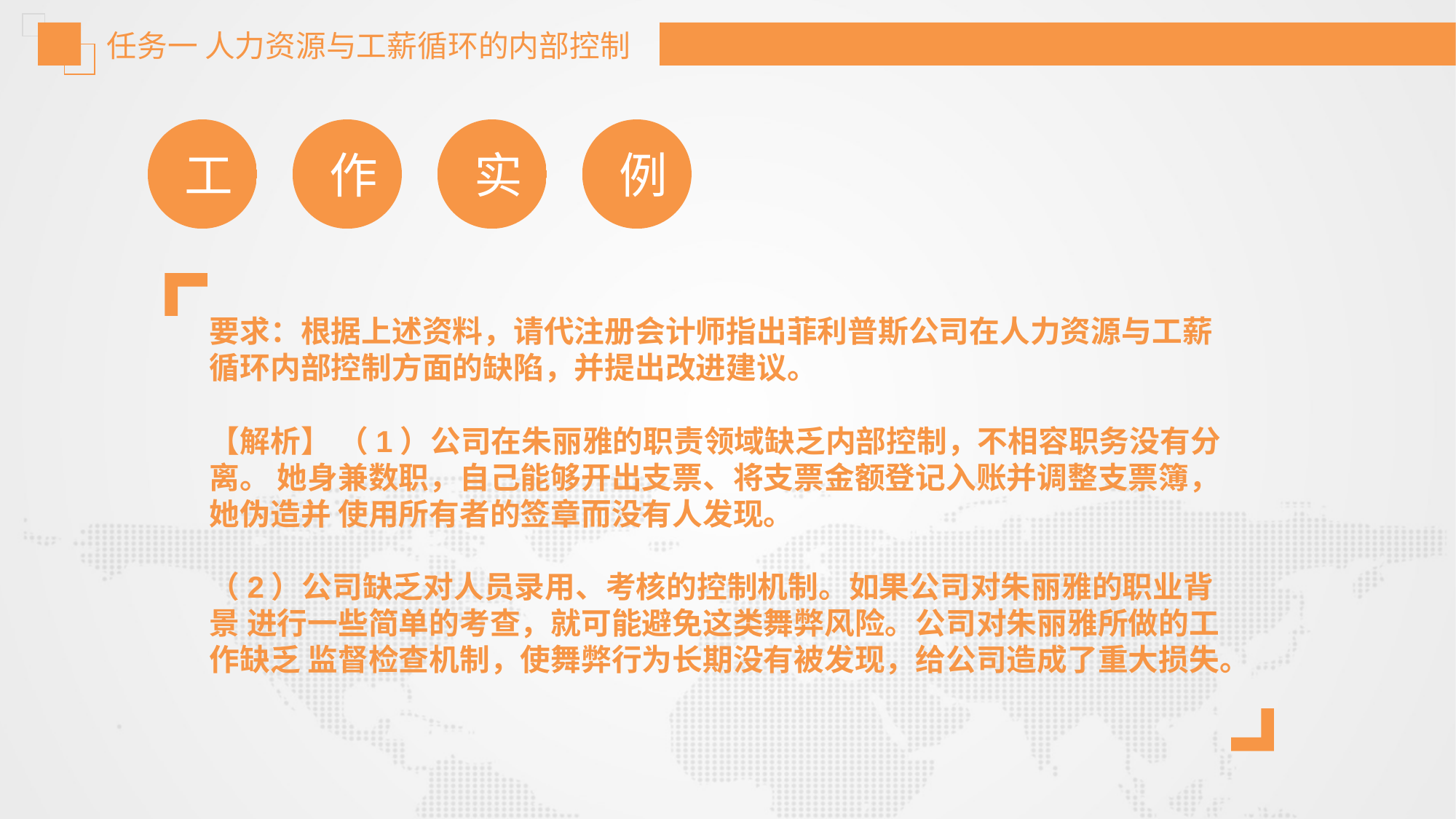

任务一 人力资源与工薪循环的内部控制

工

作

实

例

要求：根据上述资料，请代注册会计师指出菲利普斯公司在人力资源与工薪 循环内部控制方面的缺陷，并提出改进建议。

【解析】 （1）公司在朱丽雅的职责领域缺乏内部控制，不相容职务没有分离。 她身兼数职，自己能够开出支票、将支票金额登记入账并调整支票簿，她伪造并 使用所有者的签章而没有人发现。

（2）公司缺乏对人员录用、考核的控制机制。如果公司对朱丽雅的职业背景 进行一些简单的考查，就可能避免这类舞弊风险。公司对朱丽雅所做的工作缺乏 监督检查机制，使舞弊行为长期没有被发现，给公司造成了重大损失。